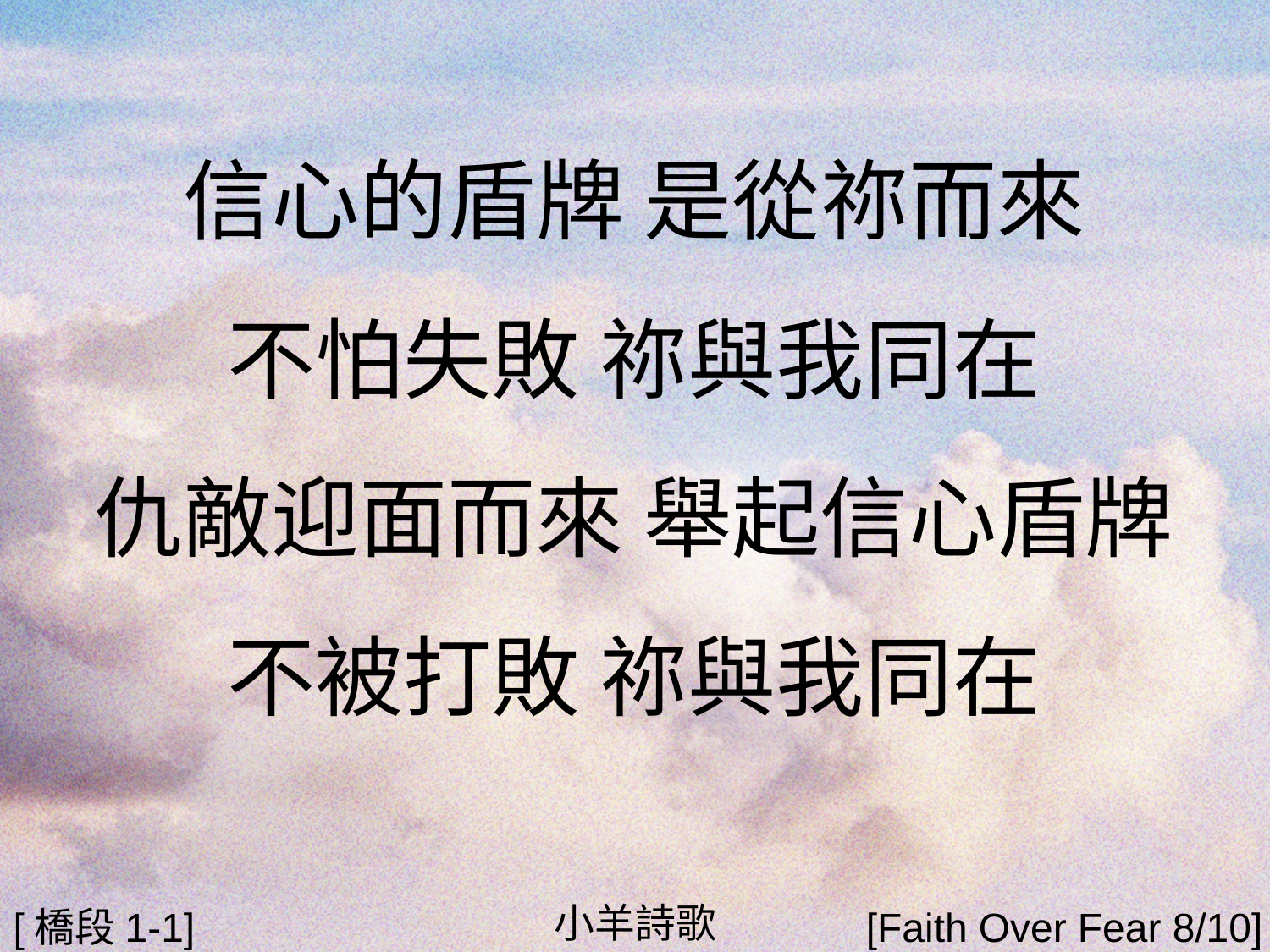

信心的盾牌 是從祢而來
不怕失敗 祢與我同在
仇敵迎面而來 舉起信心盾牌
不被打敗 祢與我同在
#

小羊詩歌
[橋段1-1]
[Faith Over Fear 8/10]